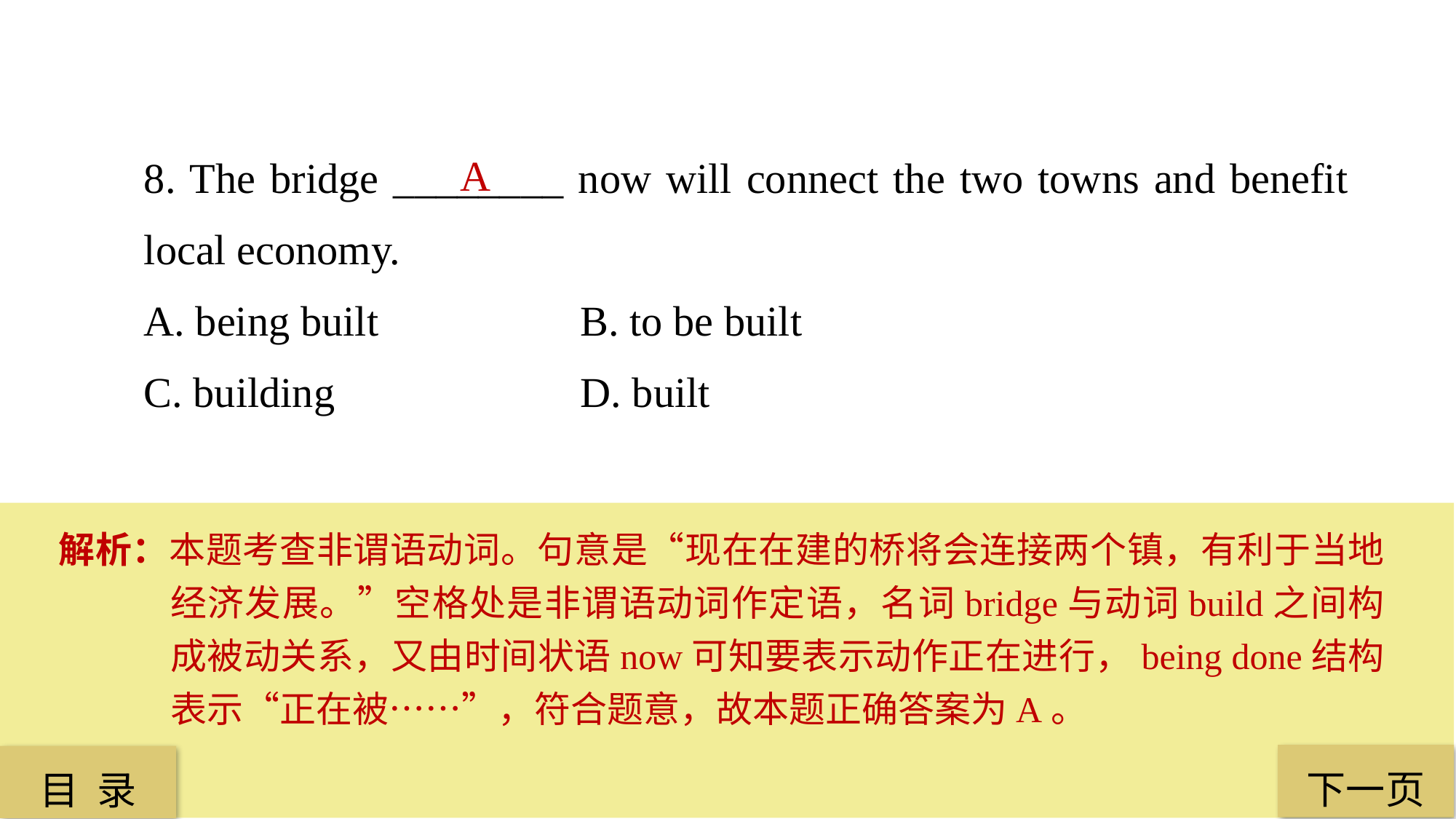

8. The bridge ________ now will connect the two towns and benefit local economy.
A. being built 		B. to be built
C. building 			D. built
A
解析：本题考查非谓语动词。句意是“现在在建的桥将会连接两个镇，有利于当地经济发展。”空格处是非谓语动词作定语，名词bridge与动词build之间构成被动关系，又由时间状语now可知要表示动作正在进行，being done结构表示“正在被……”，符合题意，故本题正确答案为A。